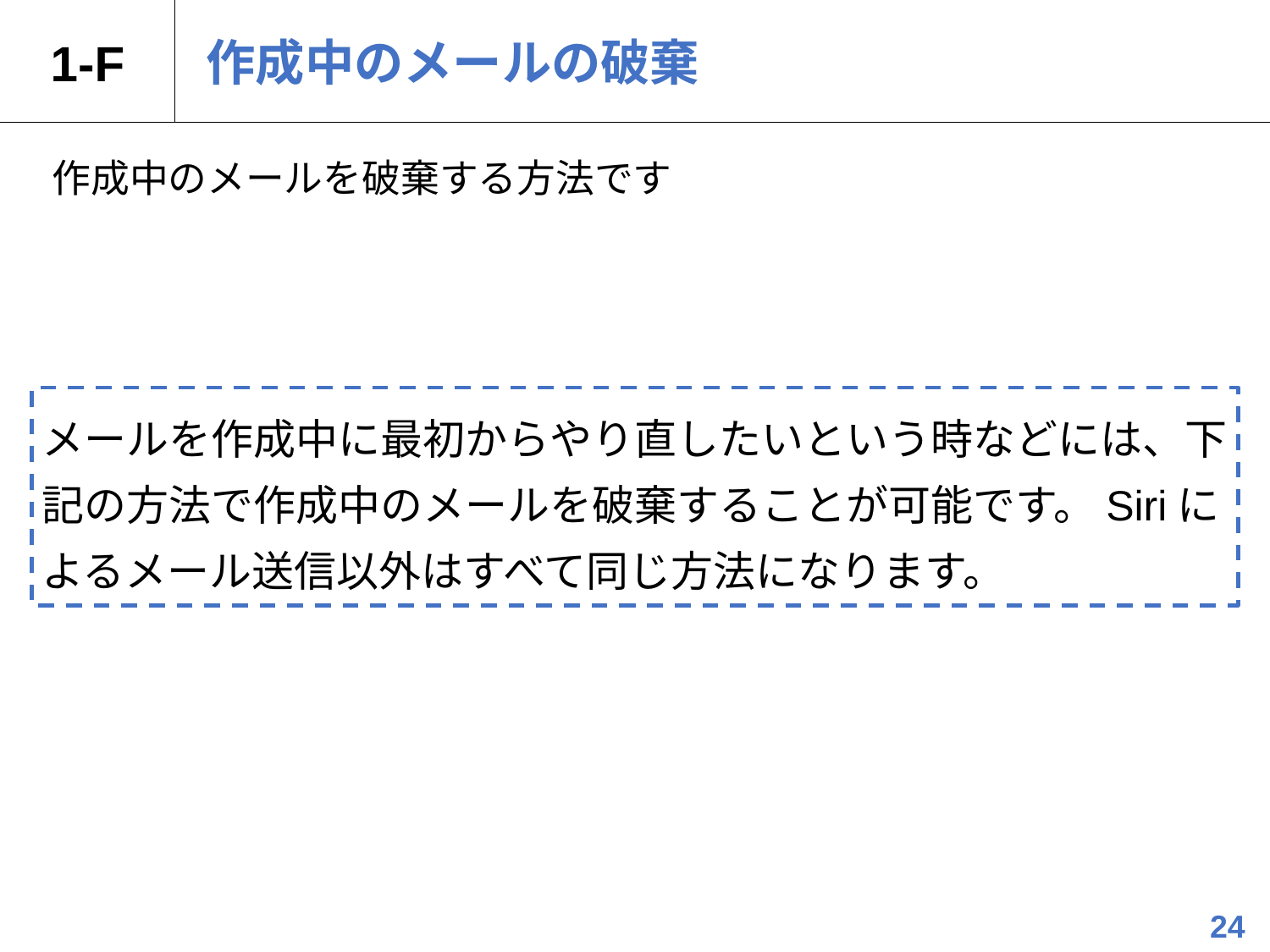

1-F
# 作成中のメールの破棄
作成中のメールを破棄する方法です
メールを作成中に最初からやり直したいという時などには、下記の方法で作成中のメールを破棄することが可能です。Siriによるメール送信以外はすべて同じ方法になります。
24